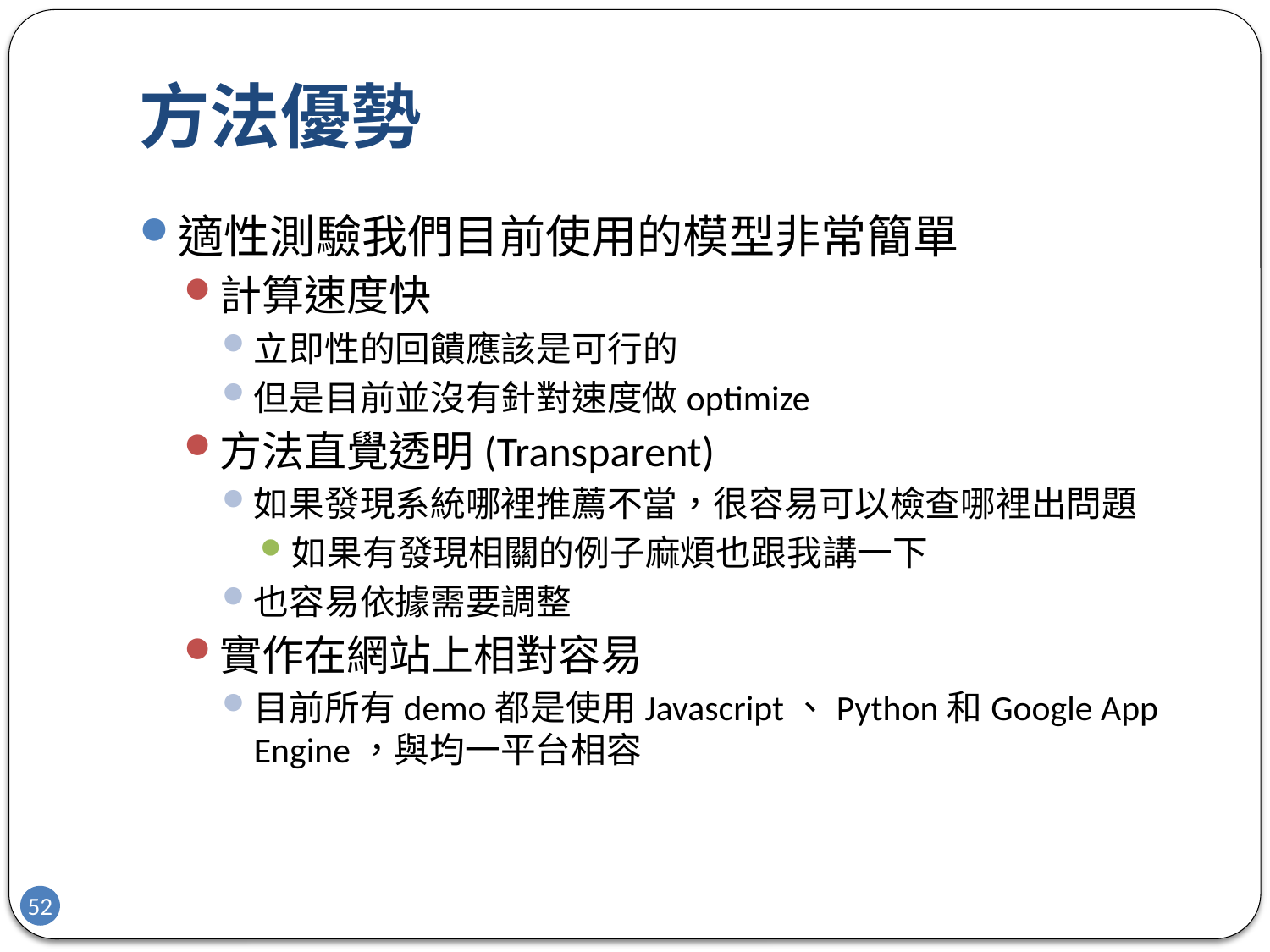

# 方法優勢
適性測驗我們目前使用的模型非常簡單
計算速度快
立即性的回饋應該是可行的
但是目前並沒有針對速度做optimize
方法直覺透明(Transparent)
如果發現系統哪裡推薦不當，很容易可以檢查哪裡出問題
如果有發現相關的例子麻煩也跟我講一下
也容易依據需要調整
實作在網站上相對容易
目前所有demo都是使用Javascript、Python和Google App Engine，與均一平台相容
52